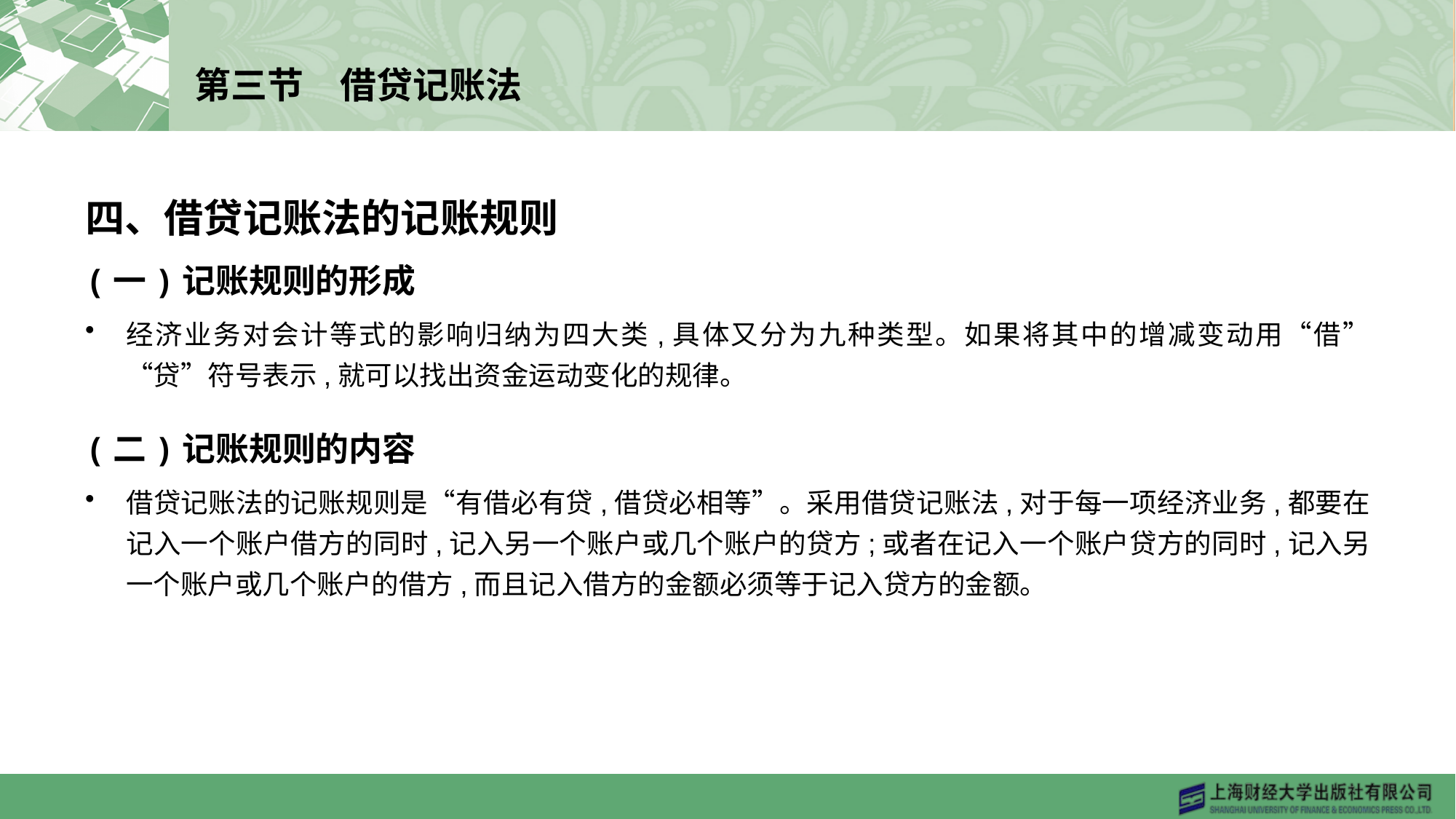

# 第三节　借贷记账法
四、借贷记账法的记账规则
(一)记账规则的形成
经济业务对会计等式的影响归纳为四大类,具体又分为九种类型。如果将其中的增减变动用“借”“贷”符号表示,就可以找出资金运动变化的规律。
(二)记账规则的内容
借贷记账法的记账规则是“有借必有贷,借贷必相等”。采用借贷记账法,对于每一项经济业务,都要在记入一个账户借方的同时,记入另一个账户或几个账户的贷方;或者在记入一个账户贷方的同时,记入另一个账户或几个账户的借方,而且记入借方的金额必须等于记入贷方的金额。